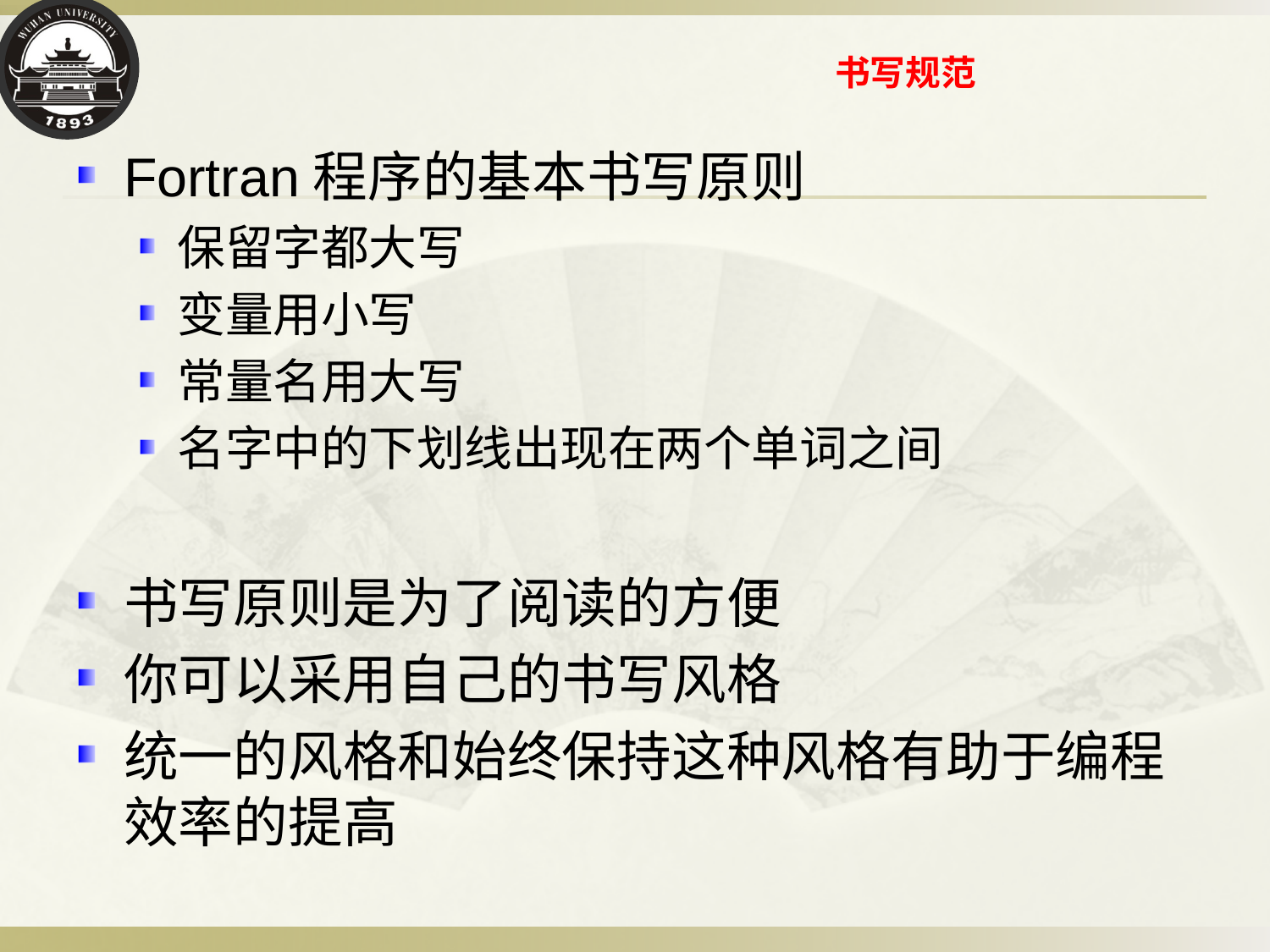

# 书写规范
Fortran程序的基本书写原则
保留字都大写
变量用小写
常量名用大写
名字中的下划线出现在两个单词之间

书写原则是为了阅读的方便
你可以采用自己的书写风格
统一的风格和始终保持这种风格有助于编程效率的提高